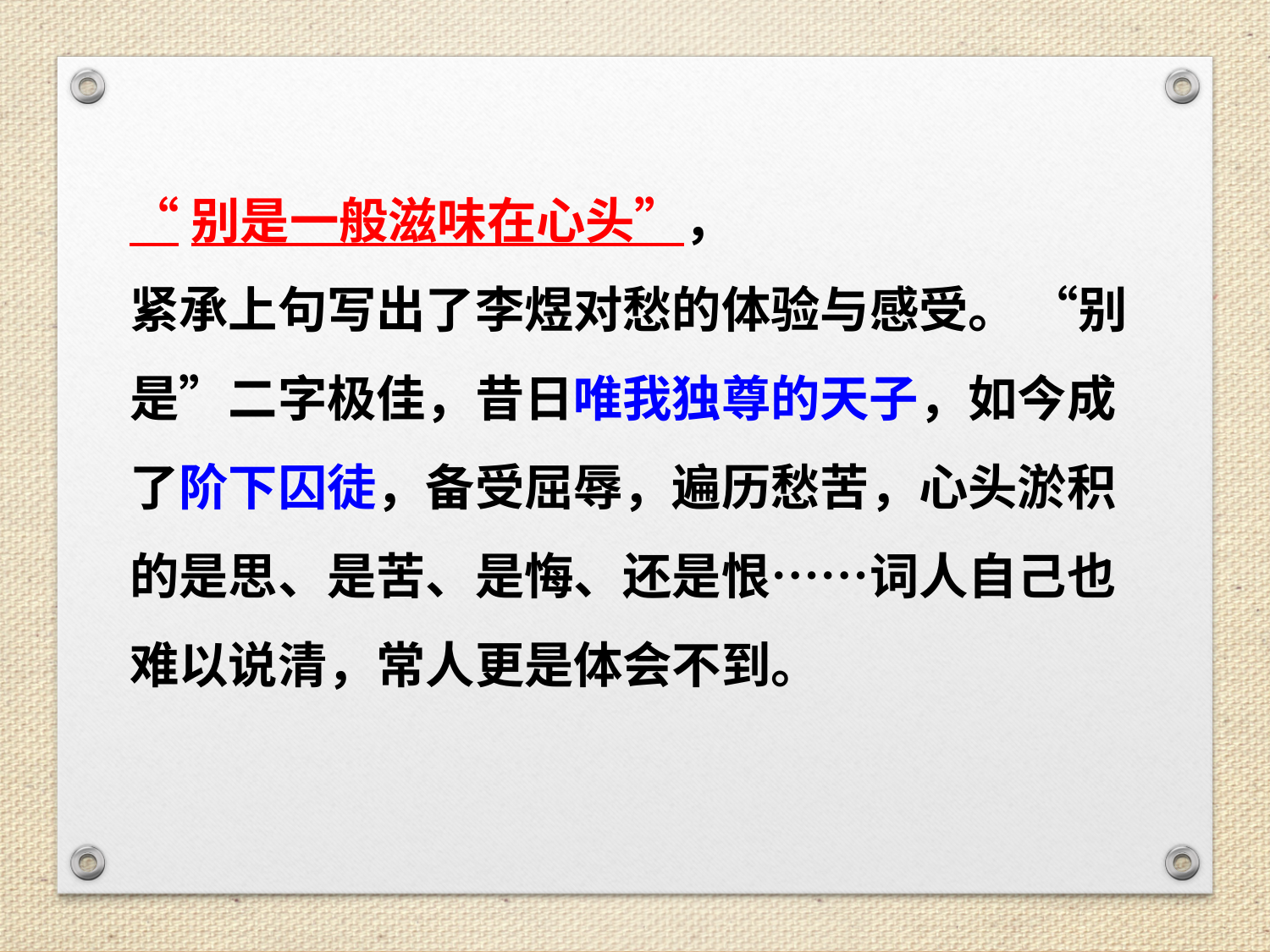

“别是一般滋味在心头”，
紧承上句写出了李煜对愁的体验与感受。 “别是”二字极佳，昔日唯我独尊的天子，如今成了阶下囚徒，备受屈辱，遍历愁苦，心头淤积的是思、是苦、是悔、还是恨……词人自己也难以说清，常人更是体会不到。